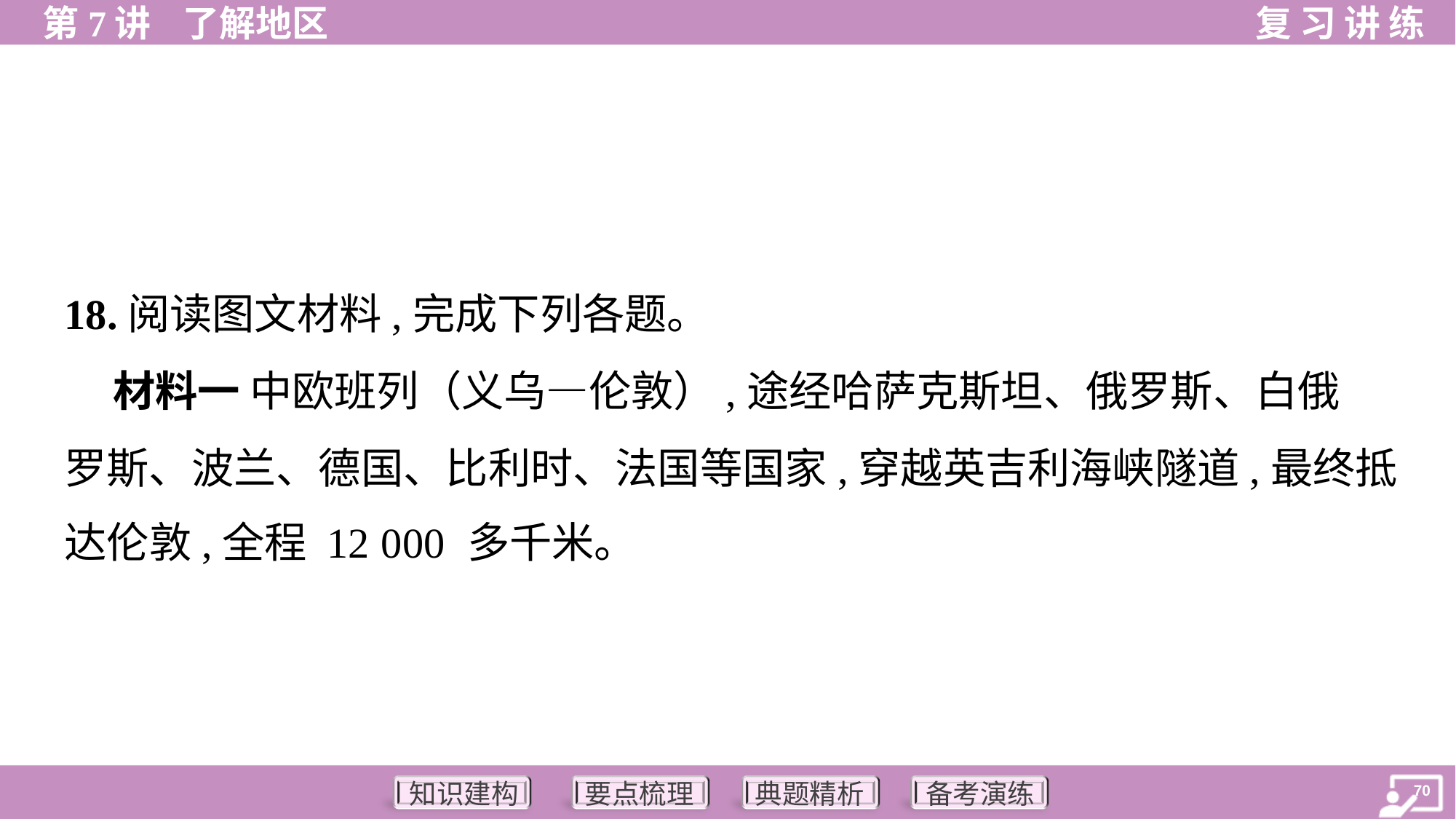

18.阅读图文材料,完成下列各题。
    材料一 中欧班列（义乌—伦敦）,途经哈萨克斯坦、俄罗斯、白俄
罗斯、波兰、德国、比利时、法国等国家,穿越英吉利海峡隧道,最终抵
达伦敦,全程 12 000 多千米。